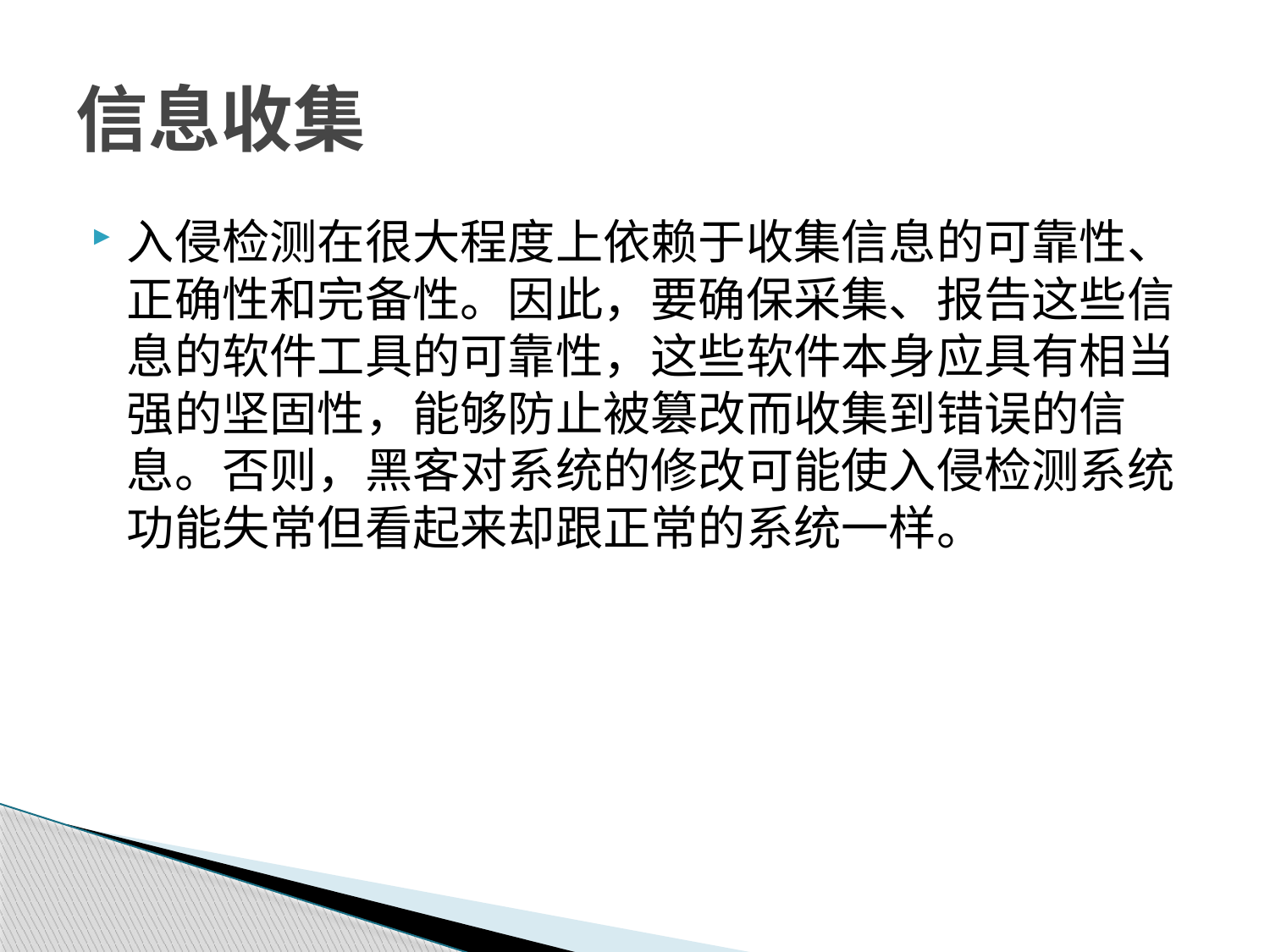

# 信息收集
入侵检测在很大程度上依赖于收集信息的可靠性、正确性和完备性。因此，要确保采集、报告这些信息的软件工具的可靠性，这些软件本身应具有相当强的坚固性，能够防止被篡改而收集到错误的信息。否则，黑客对系统的修改可能使入侵检测系统功能失常但看起来却跟正常的系统一样。